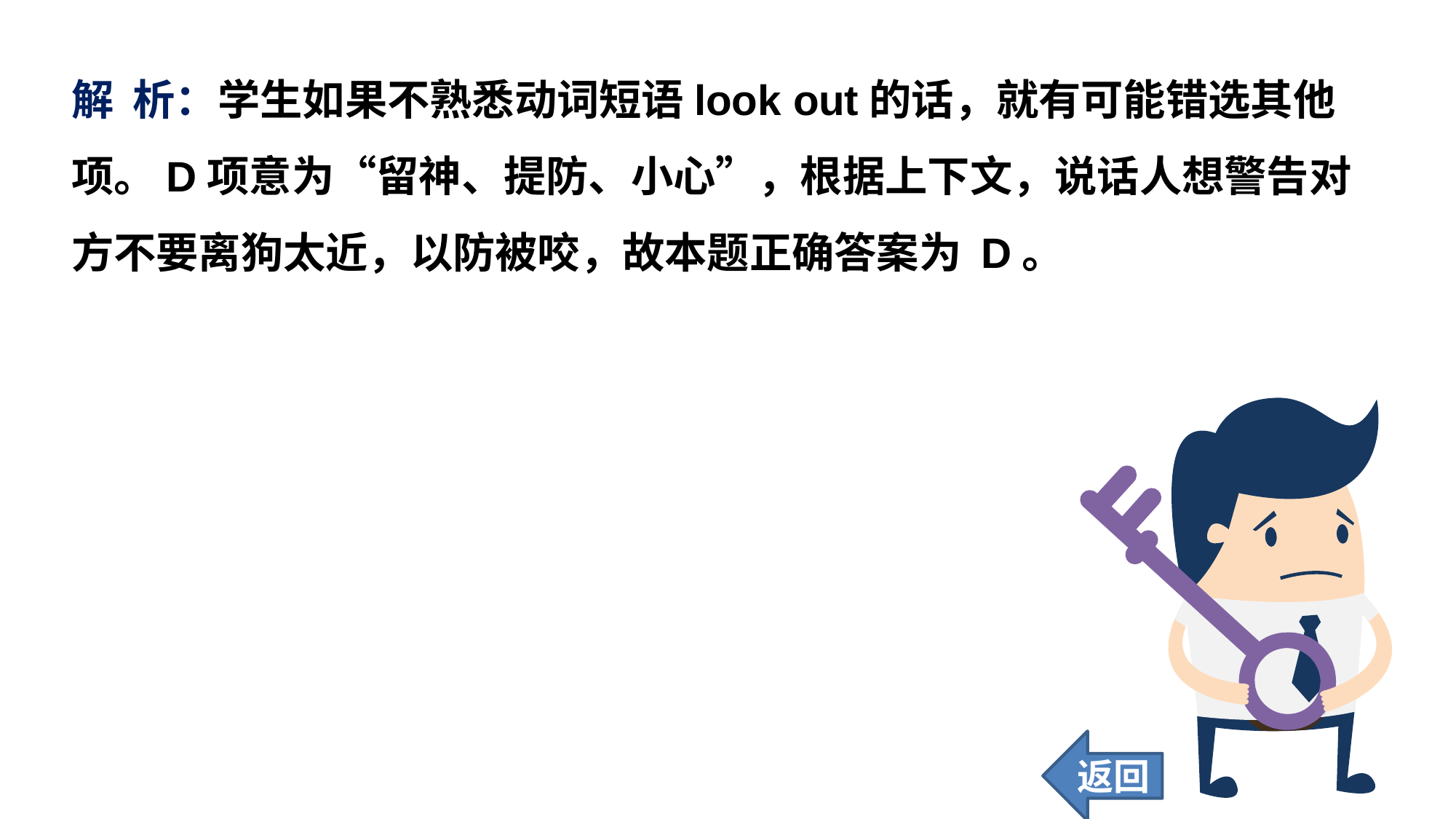

解  析：学生如果不熟悉动词短语look out的话，就有可能错选其他项。D项意为“留神、提防、小心”，根据上下文，说话人想警告对方不要离狗太近，以防被咬，故本题正确答案为 D。

返回
89